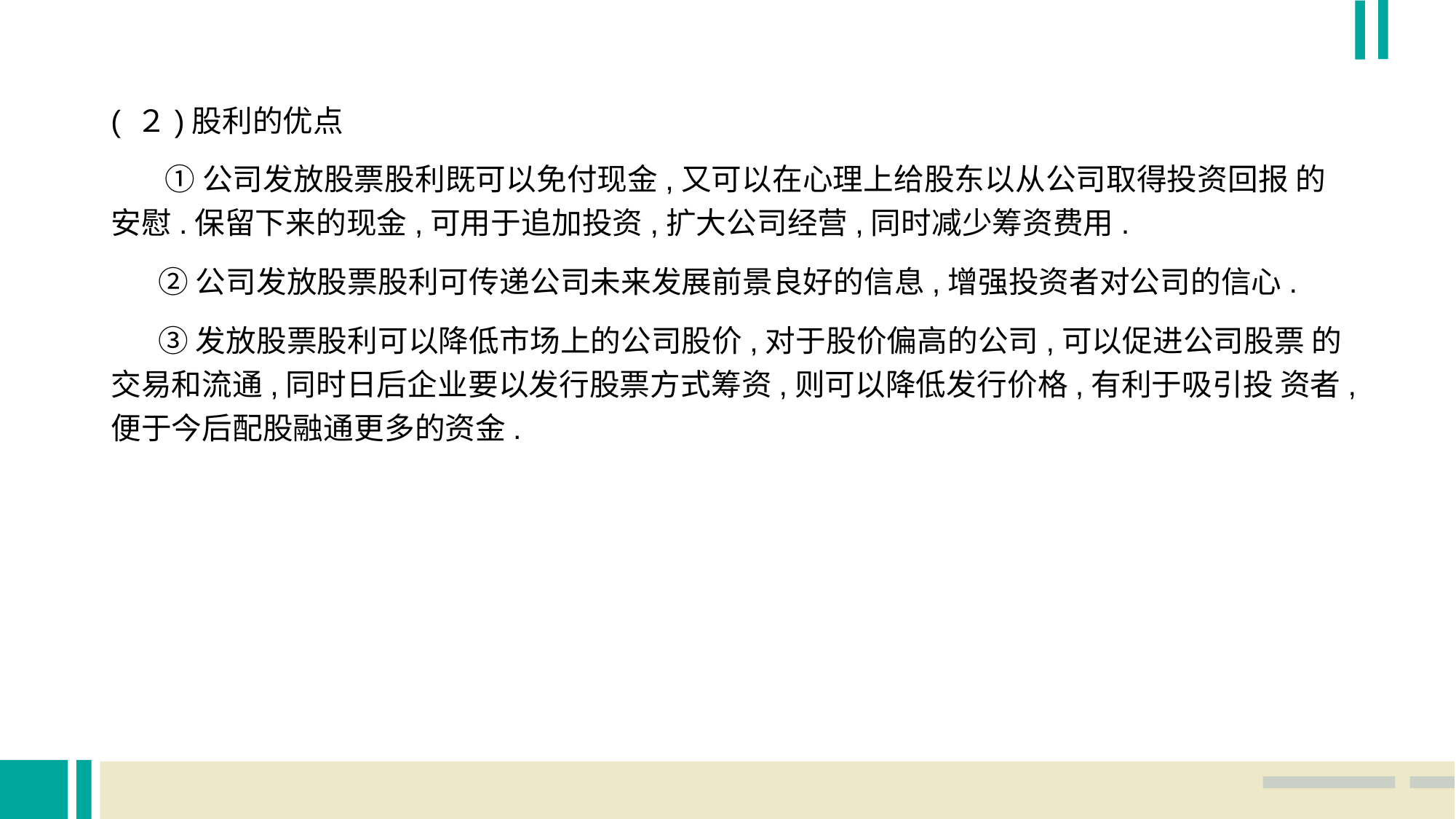

( ２)股利的优点
        ①公司发放股票股利既可以免付现金,又可以在心理上给股东以从公司取得投资回报 的安慰.保留下来的现金,可用于追加投资,扩大公司经营,同时减少筹资费用.
       ②公司发放股票股利可传递公司未来发展前景良好的信息,增强投资者对公司的信心.
       ③发放股票股利可以降低市场上的公司股价,对于股价偏高的公司,可以促进公司股票 的交易和流通,同时日后企业要以发行股票方式筹资,则可以降低发行价格,有利于吸引投 资者,便于今后配股融通更多的资金.